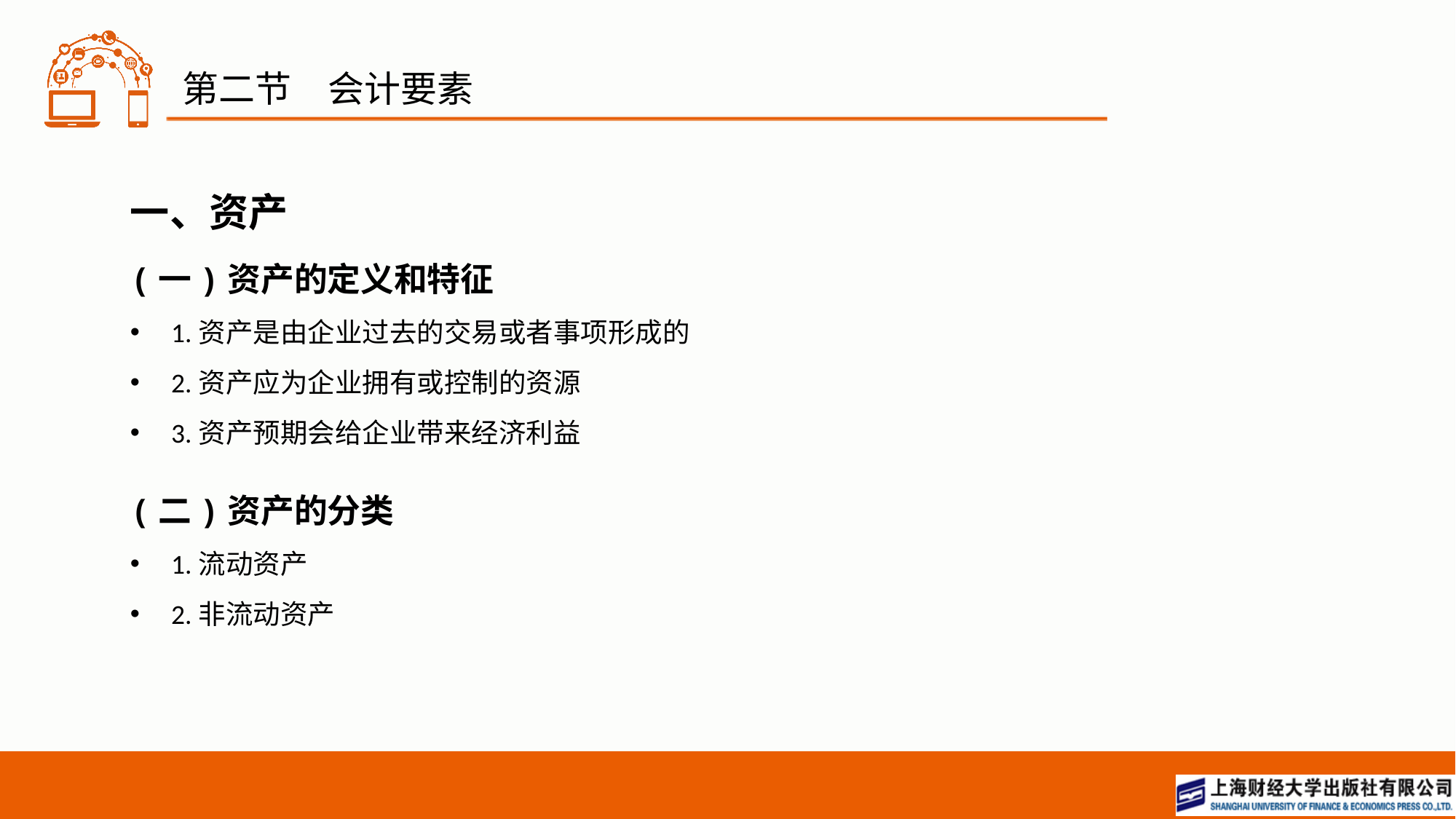

# 第二节　会计要素
一、资产
(一)资产的定义和特征
1.资产是由企业过去的交易或者事项形成的
2.资产应为企业拥有或控制的资源
3.资产预期会给企业带来经济利益
(二)资产的分类
1.流动资产
2.非流动资产